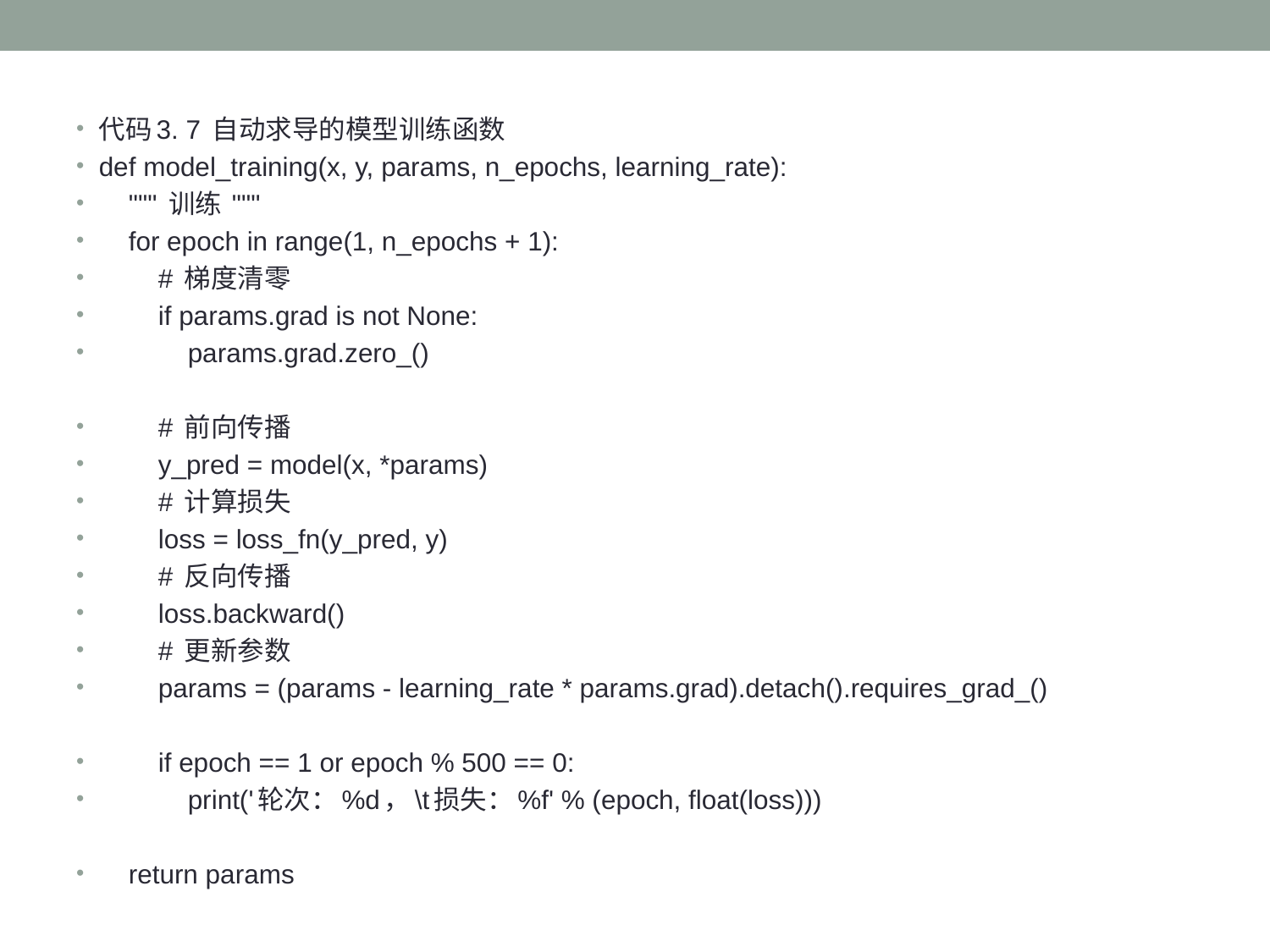

代码3. 7 自动求导的模型训练函数
def model_training(x, y, params, n_epochs, learning_rate):
    """ 训练 """
    for epoch in range(1, n_epochs + 1):
        # 梯度清零
        if params.grad is not None:
            params.grad.zero_()

        # 前向传播
        y_pred = model(x, *params)
        # 计算损失
        loss = loss_fn(y_pred, y)
        # 反向传播
        loss.backward()
        # 更新参数
        params = (params - learning_rate * params.grad).detach().requires_grad_()

        if epoch == 1 or epoch % 500 == 0:
            print('轮次：%d，\t损失：%f' % (epoch, float(loss)))

    return params